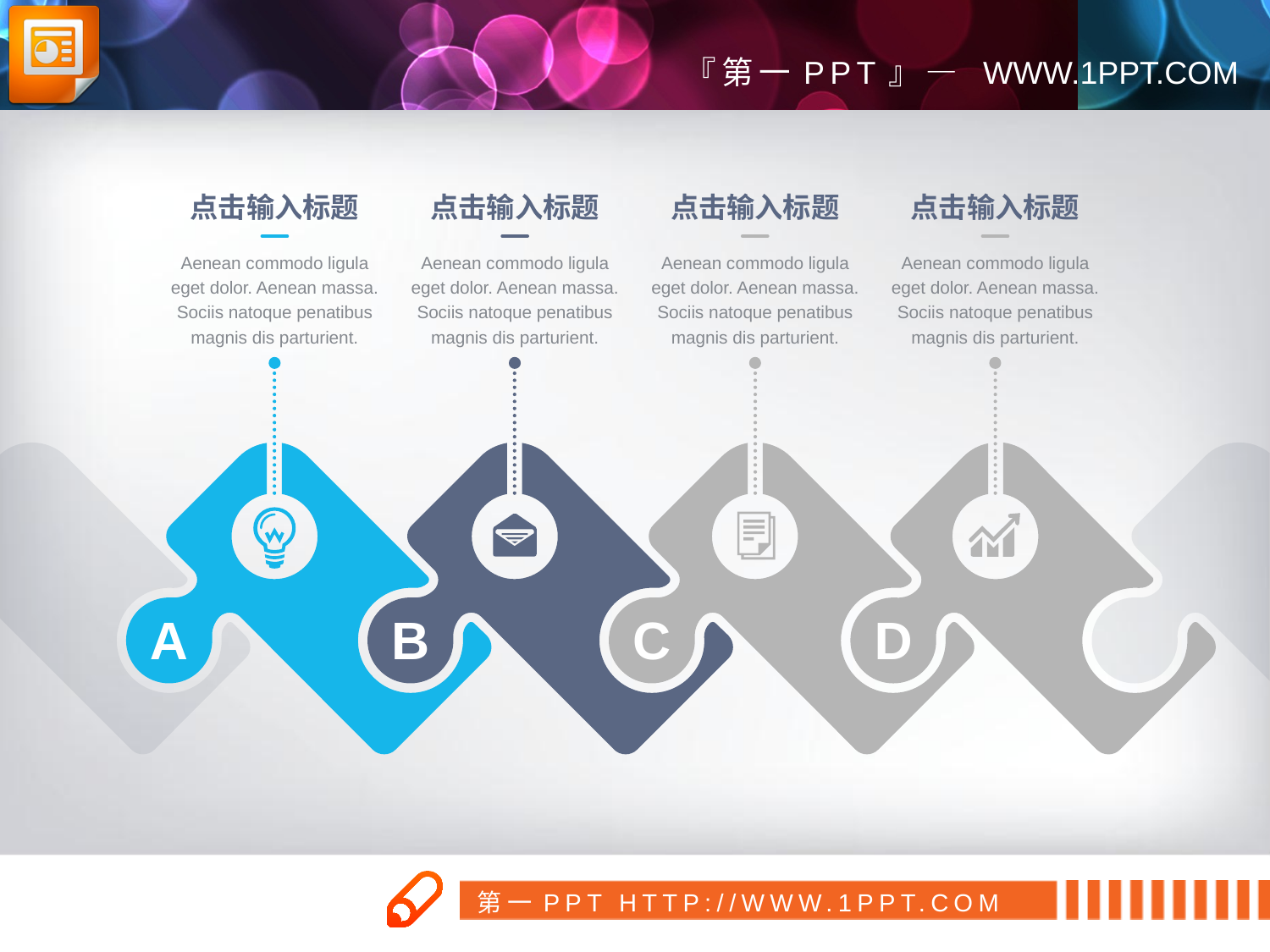

点击输入标题
Aenean commodo ligula eget dolor. Aenean massa. Sociis natoque penatibus magnis dis parturient.
点击输入标题
Aenean commodo ligula eget dolor. Aenean massa. Sociis natoque penatibus magnis dis parturient.
点击输入标题
Aenean commodo ligula eget dolor. Aenean massa. Sociis natoque penatibus magnis dis parturient.
点击输入标题
Aenean commodo ligula eget dolor. Aenean massa. Sociis natoque penatibus magnis dis parturient.

A
B
C
D